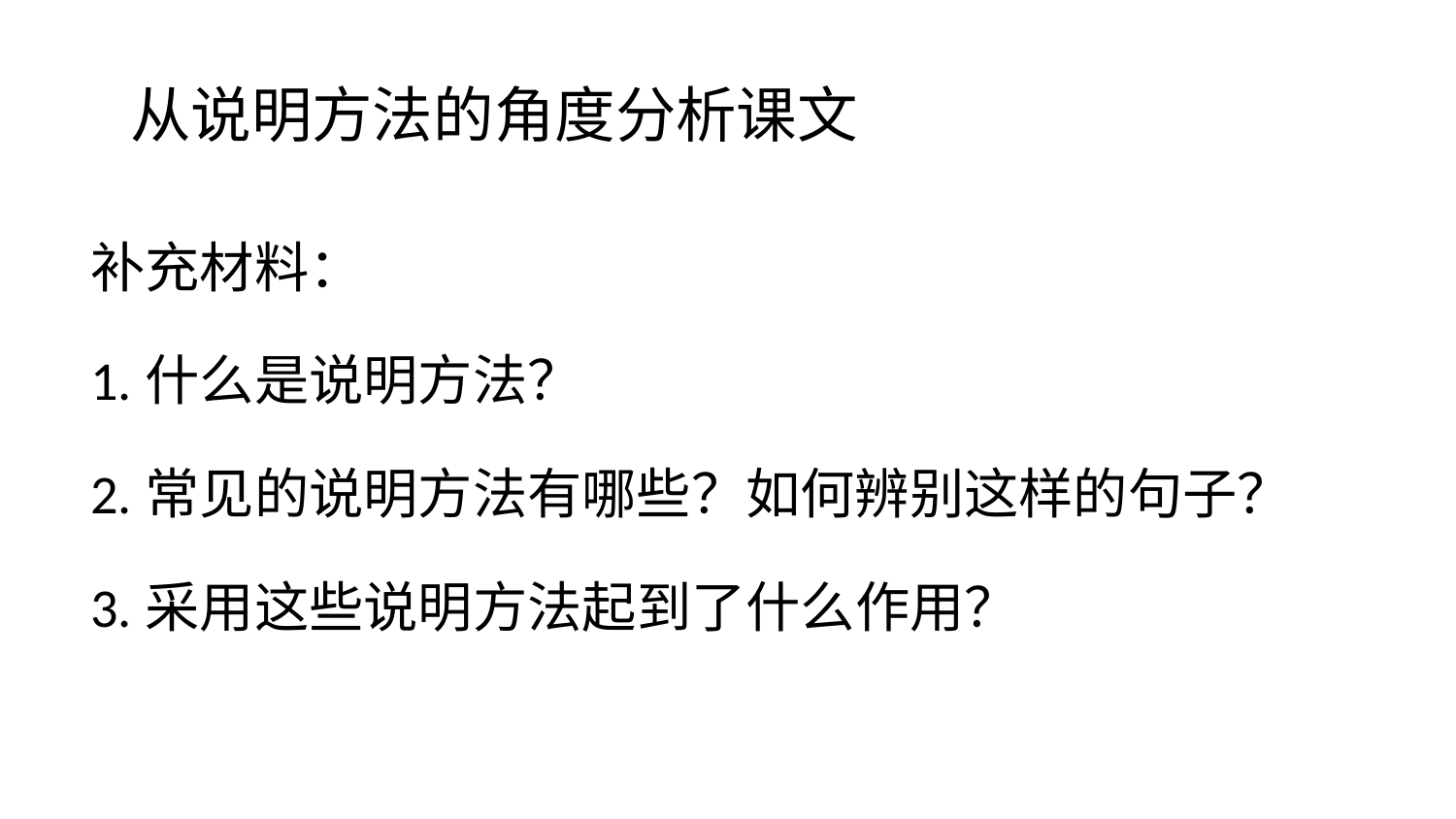

# 从说明方法的角度分析课文
补充材料：
1.什么是说明方法？
2.常见的说明方法有哪些？如何辨别这样的句子？
3.采用这些说明方法起到了什么作用？